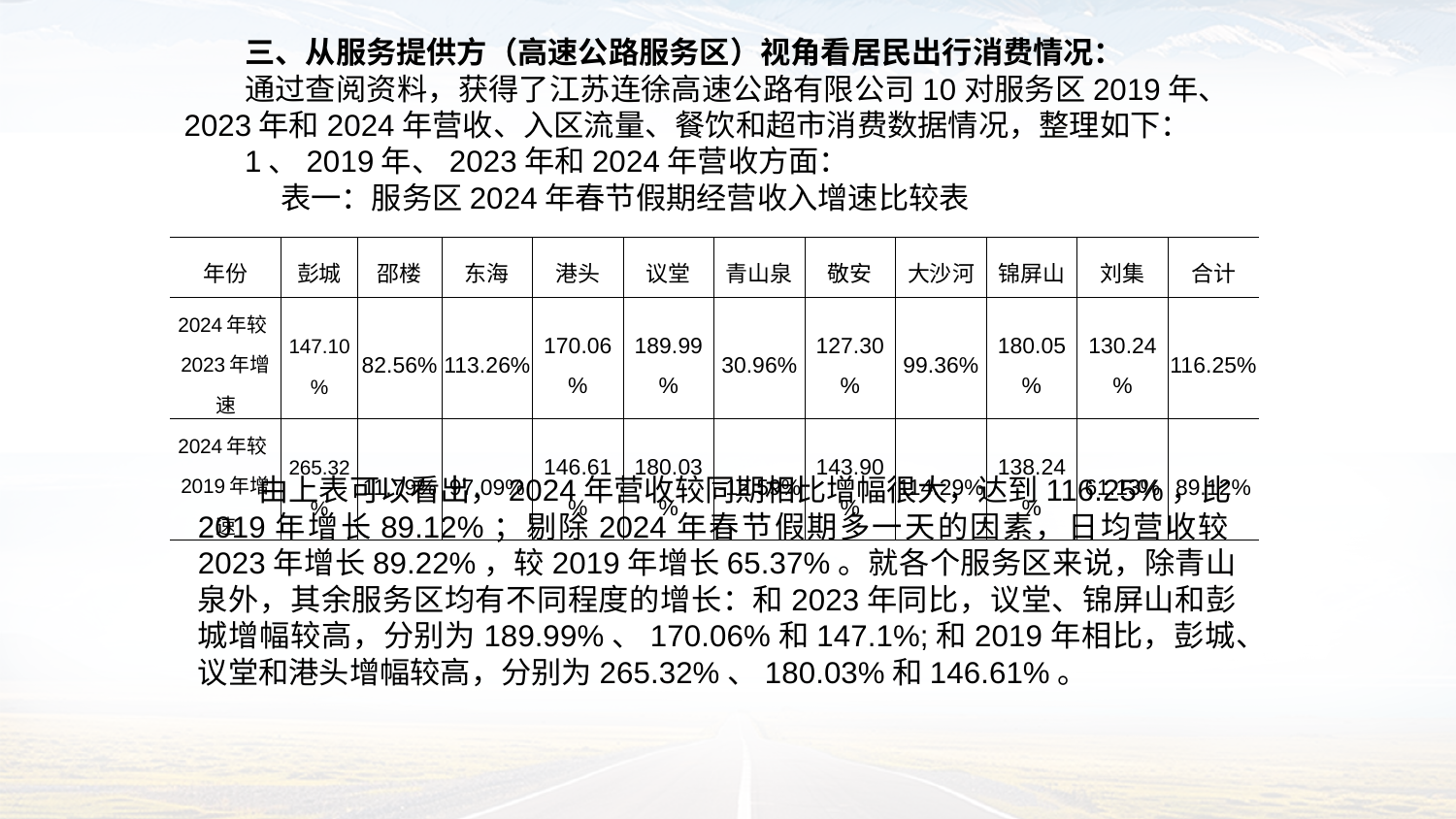

三、从服务提供方（高速公路服务区）视角看居民出行消费情况：
通过查阅资料，获得了江苏连徐高速公路有限公司10对服务区2019年、2023年和2024年营收、入区流量、餐饮和超市消费数据情况，整理如下：
1、2019年、2023年和2024年营收方面：
表一：服务区2024年春节假期经营收入增速比较表
| 年份 | 彭城 | 邵楼 | 东海 | 港头 | 议堂 | 青山泉 | 敬安 | 大沙河 | 锦屏山 | 刘集 | 合计 |
| --- | --- | --- | --- | --- | --- | --- | --- | --- | --- | --- | --- |
| 2024年较2023年增速 | 147.10% | 82.56% | 113.26% | 170.06% | 189.99% | 30.96% | 127.30% | 99.36% | 180.05% | 130.24% | 116.25% |
| 2024年较2019年增速 | 265.32% | 11.79% | 97.09% | 146.61% | 180.03% | -12.59% | 143.90% | 114.29% | 138.24% | 61.13% | 89.12% |

由上表可以看出，2024年营收较同期相比增幅很大，达到116.25%，比2019年增长89.12%；剔除2024年春节假期多一天的因素，日均营收较2023年增长89.22%，较2019年增长65.37%。就各个服务区来说，除青山泉外，其余服务区均有不同程度的增长：和2023年同比，议堂、锦屏山和彭城增幅较高，分别为189.99%、170.06%和147.1%;和2019年相比，彭城、议堂和港头增幅较高，分别为265.32%、180.03%和146.61%。